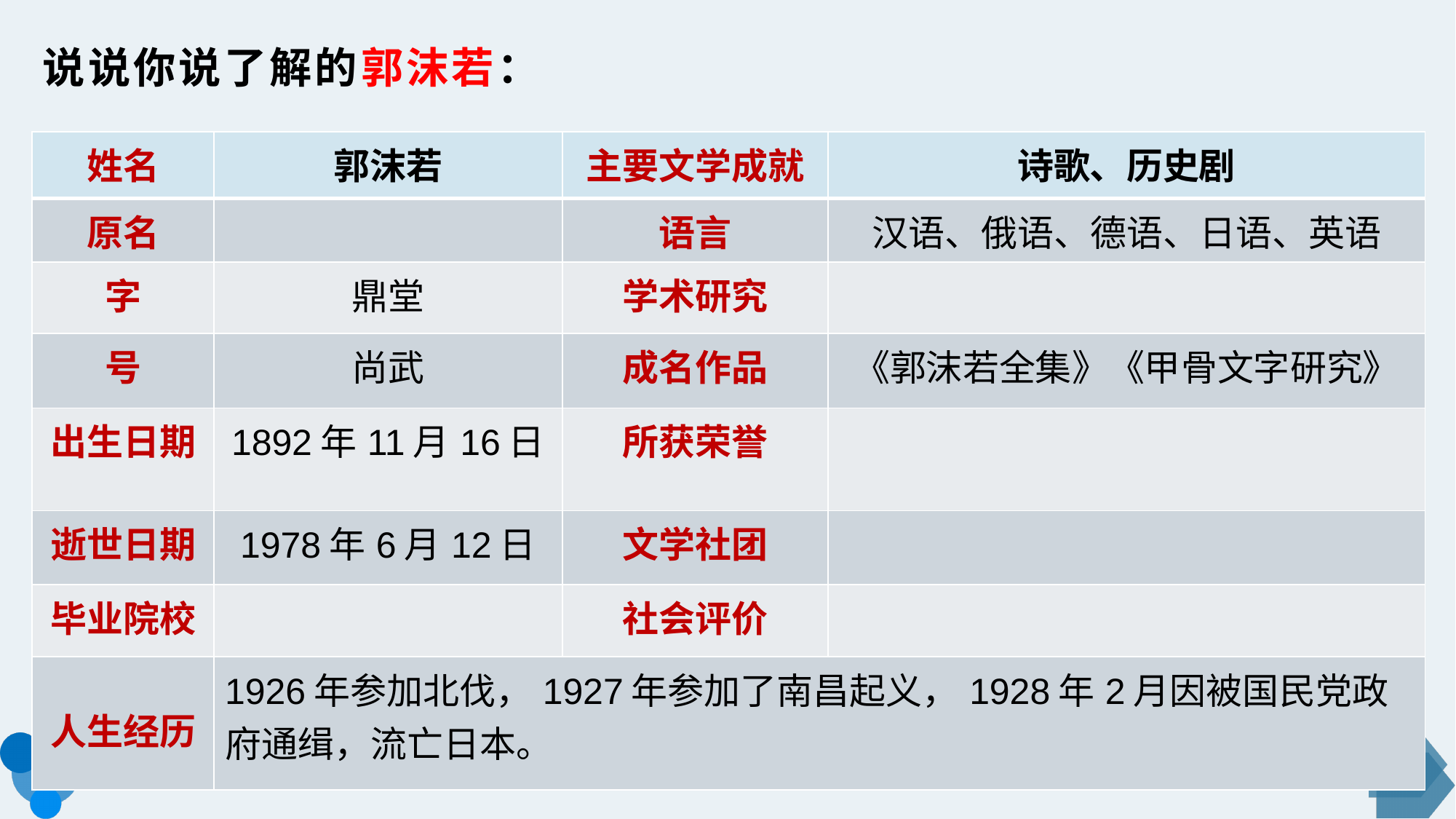

# 说说你说了解的郭沫若：
| 姓名 | 郭沫若 | 主要文学成就 | 诗歌、历史剧 |
| --- | --- | --- | --- |
| 原名 |  | 语言 | 汉语、俄语、德语、日语、英语 |
| 字 | 鼎堂 | 学术研究 |  |
| 号 | 尚武 | 成名作品 | 《郭沫若全集》《甲骨文字研究》 |
| 出生日期 | 1892年11月16日 | 所获荣誉 |  |
| 逝世日期 | 1978年6月12日 | 文学社团 |  |
| 毕业院校 |  | 社会评价 |  |
| 人生经历 | 1926年参加北伐，1927年参加了南昌起义，1928年2月因被国民党政府通缉，流亡日本。 |  |  |